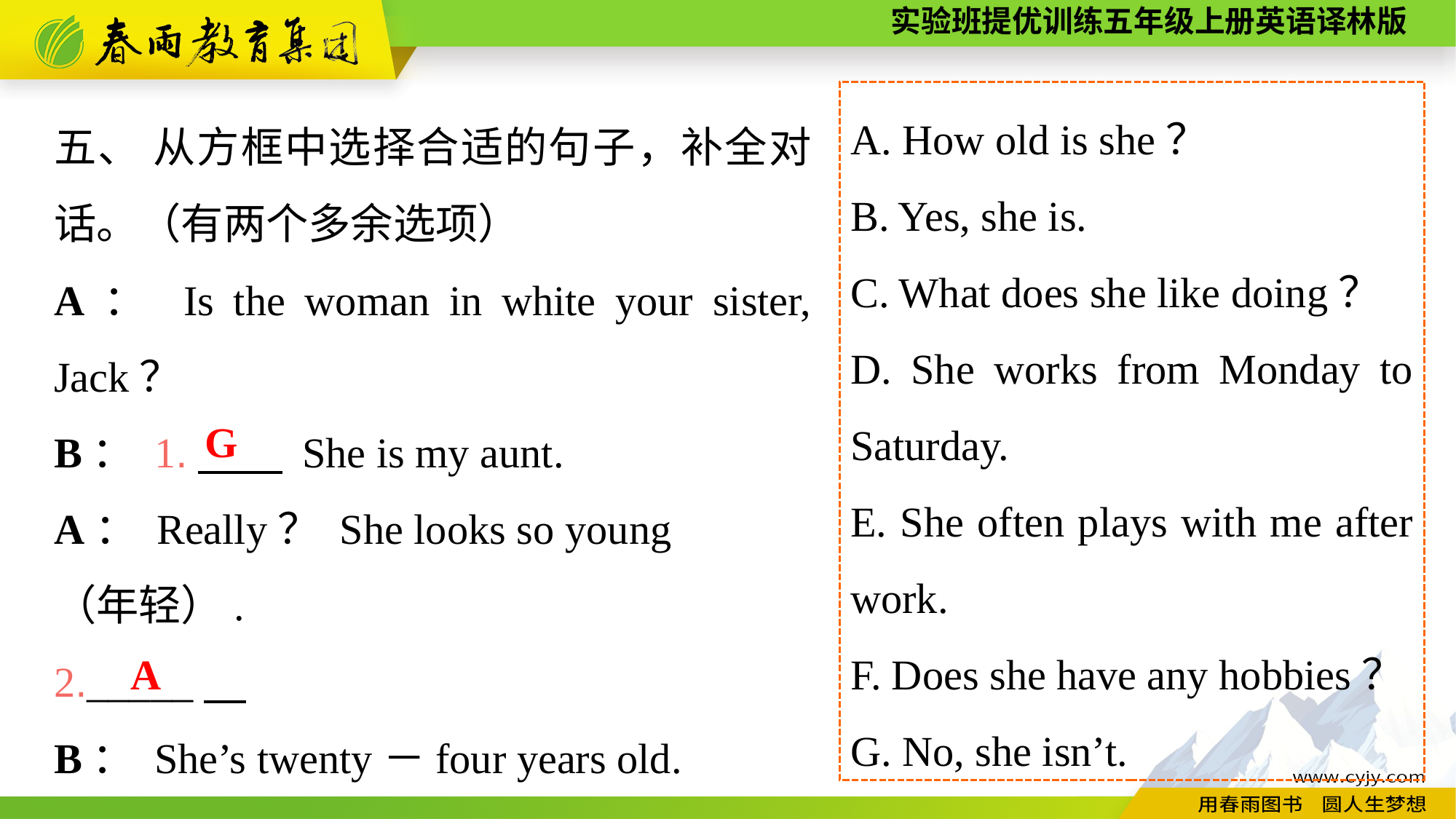

A. How old is she？
B. Yes, she is.
C. What does she like doing？
D. She works from Monday to Saturday.
E. She often plays with me after work.
F. Does she have any hobbies？
G. No, she isn’t.
五、 从方框中选择合适的句子，补全对话。（有两个多余选项）
A： Is the woman in white your sister, Jack？
B： 1.　　 She is my aunt.
A： Really？ She looks so young
（年轻）.
2._____
B： She’s twenty－four years old.
G
A